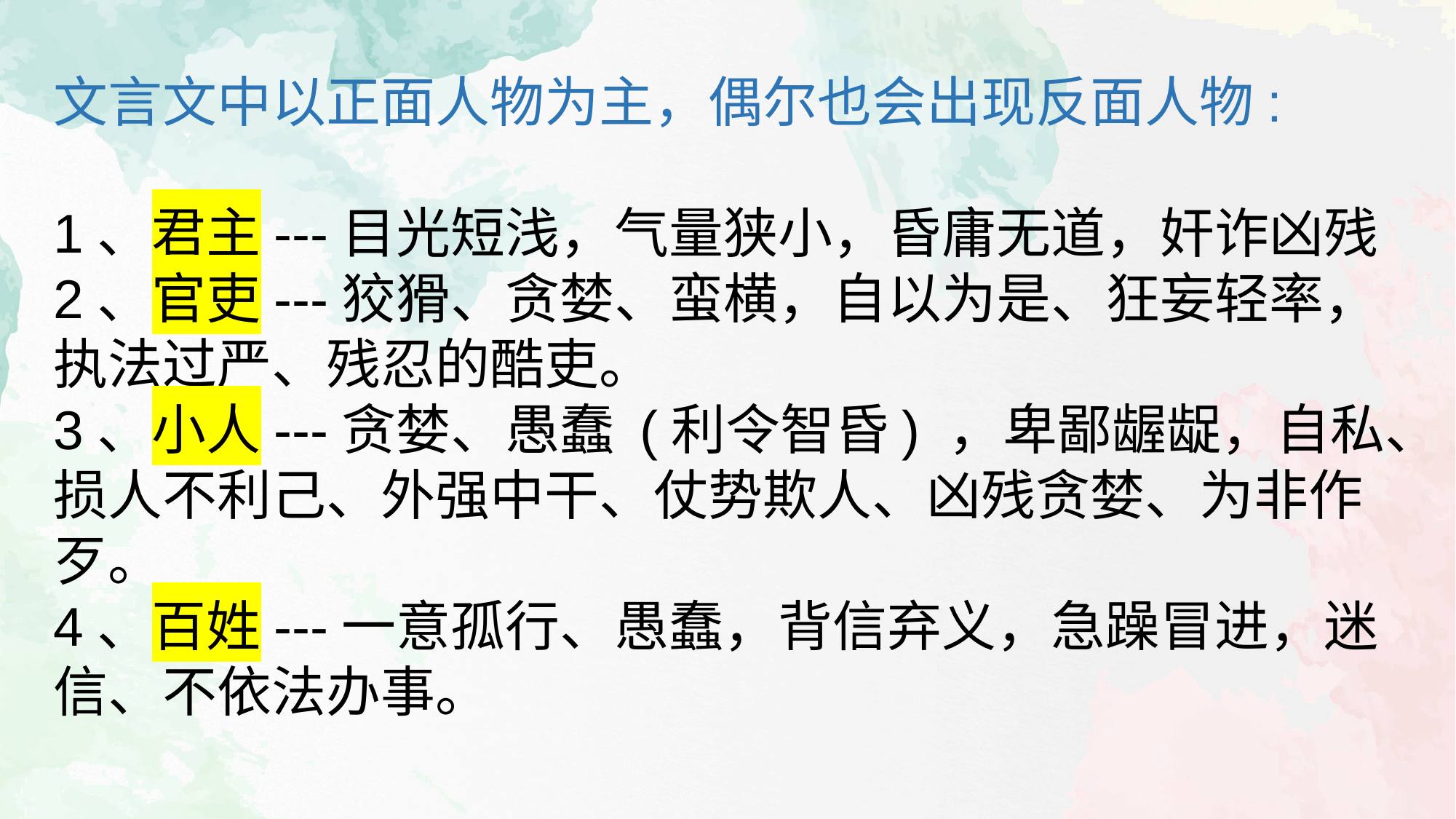

文言文中以正面人物为主，偶尔也会出现反面人物:

1、君主---目光短浅，气量狭小，昏庸无道，奸诈凶残
2、官吏---狡猾、贪婪、蛮横，自以为是、狂妄轻率，执法过严、残忍的酷吏。
3、小人---贪婪、愚蠢 (利令智昏) ，卑鄙龌龊，自私、损人不利己、外强中干、仗势欺人、凶残贪婪、为非作歹。
4、百姓---一意孤行、愚蠢，背信弃义，急躁冒进，迷信、不依法办事。